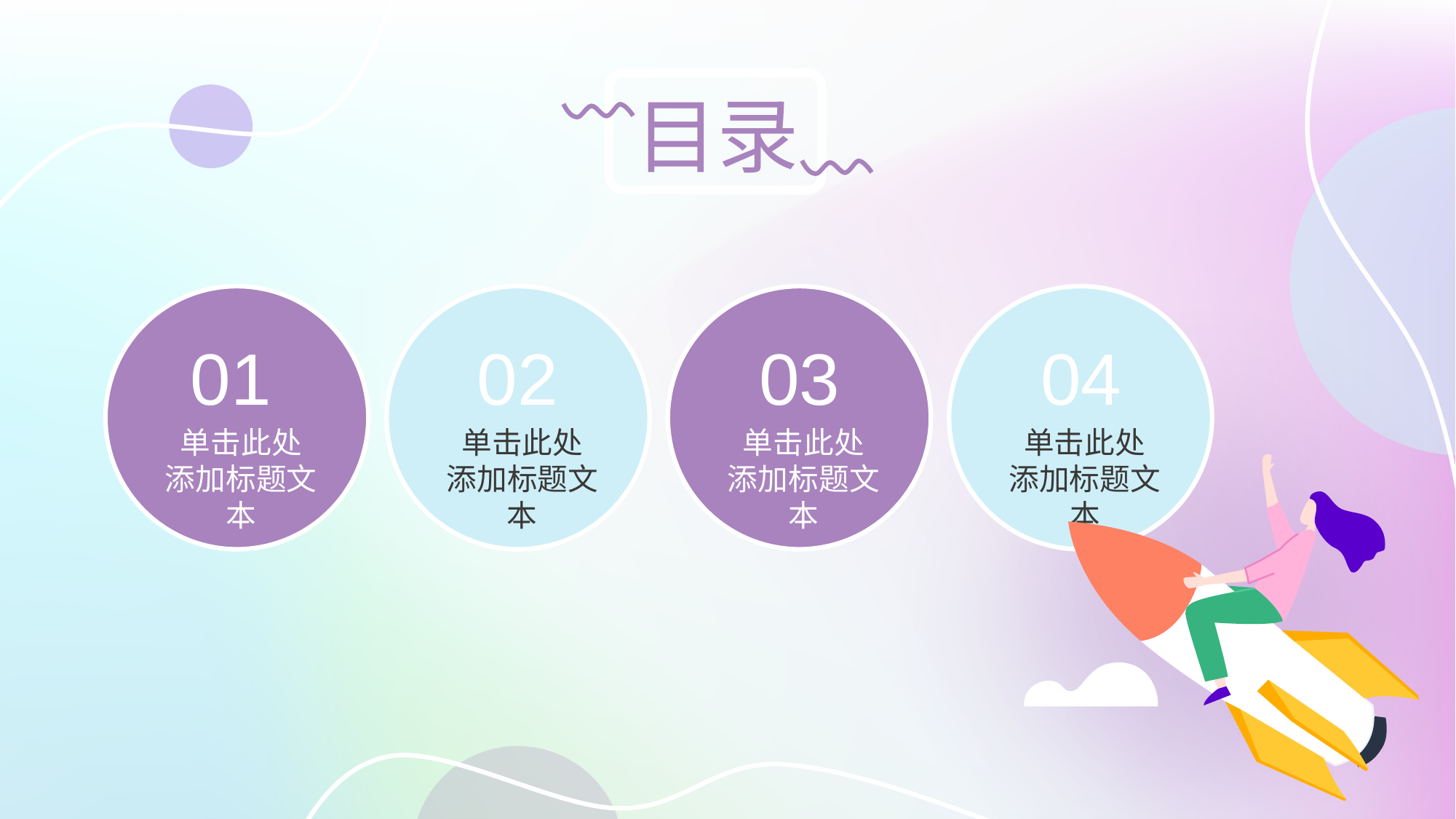

目录

01

单击此处
添加标题文本

02

单击此处
添加标题文本

03

单击此处
添加标题文本

04

单击此处
添加标题文本